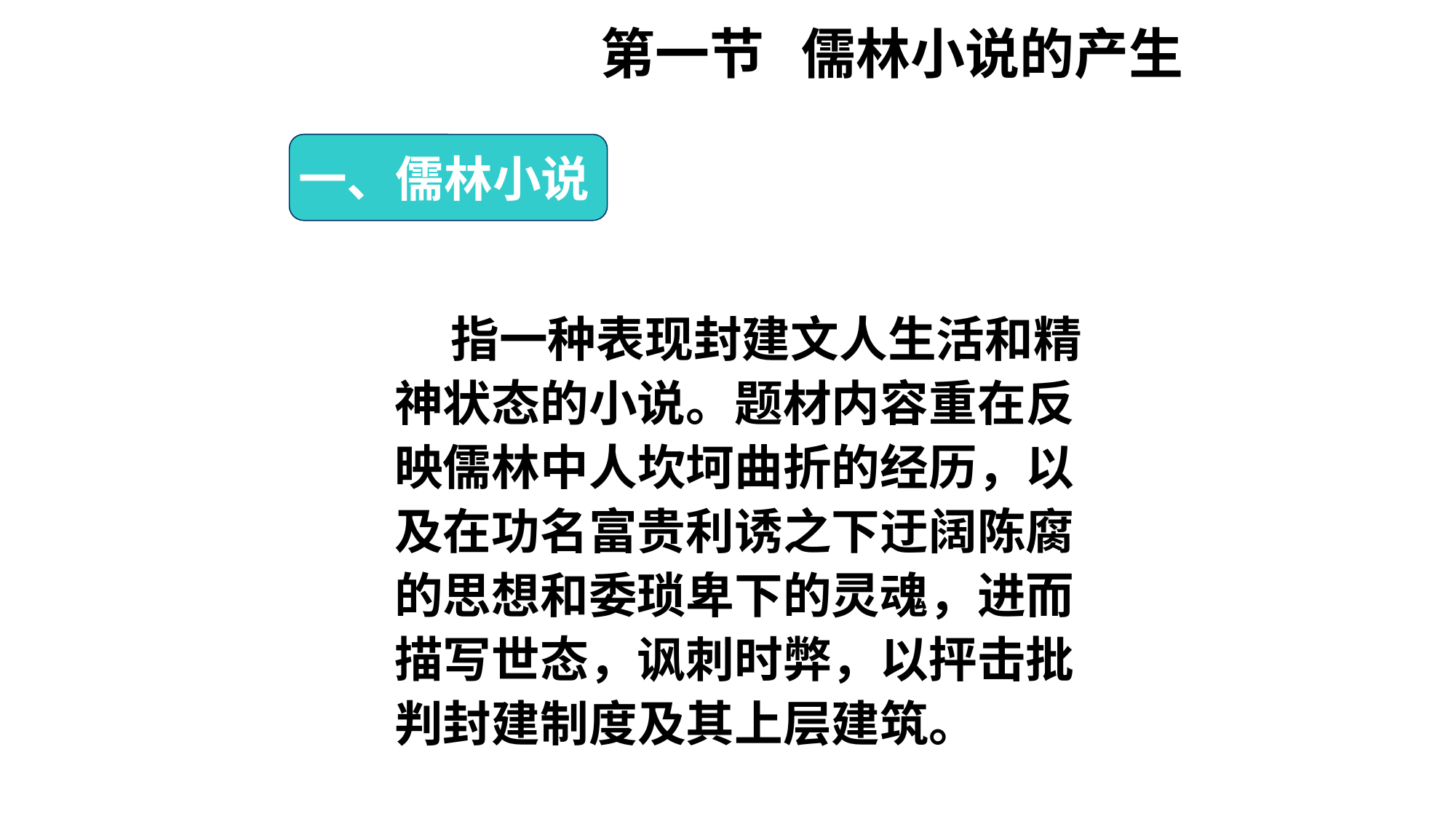

第一节   儒林小说的产生
一、儒林小说
    指一种表现封建文人生活和精神状态的小说。题材内容重在反映儒林中人坎坷曲折的经历，以及在功名富贵利诱之下迂阔陈腐的思想和委琐卑下的灵魂，进而描写世态，讽刺时弊，以抨击批判封建制度及其上层建筑。